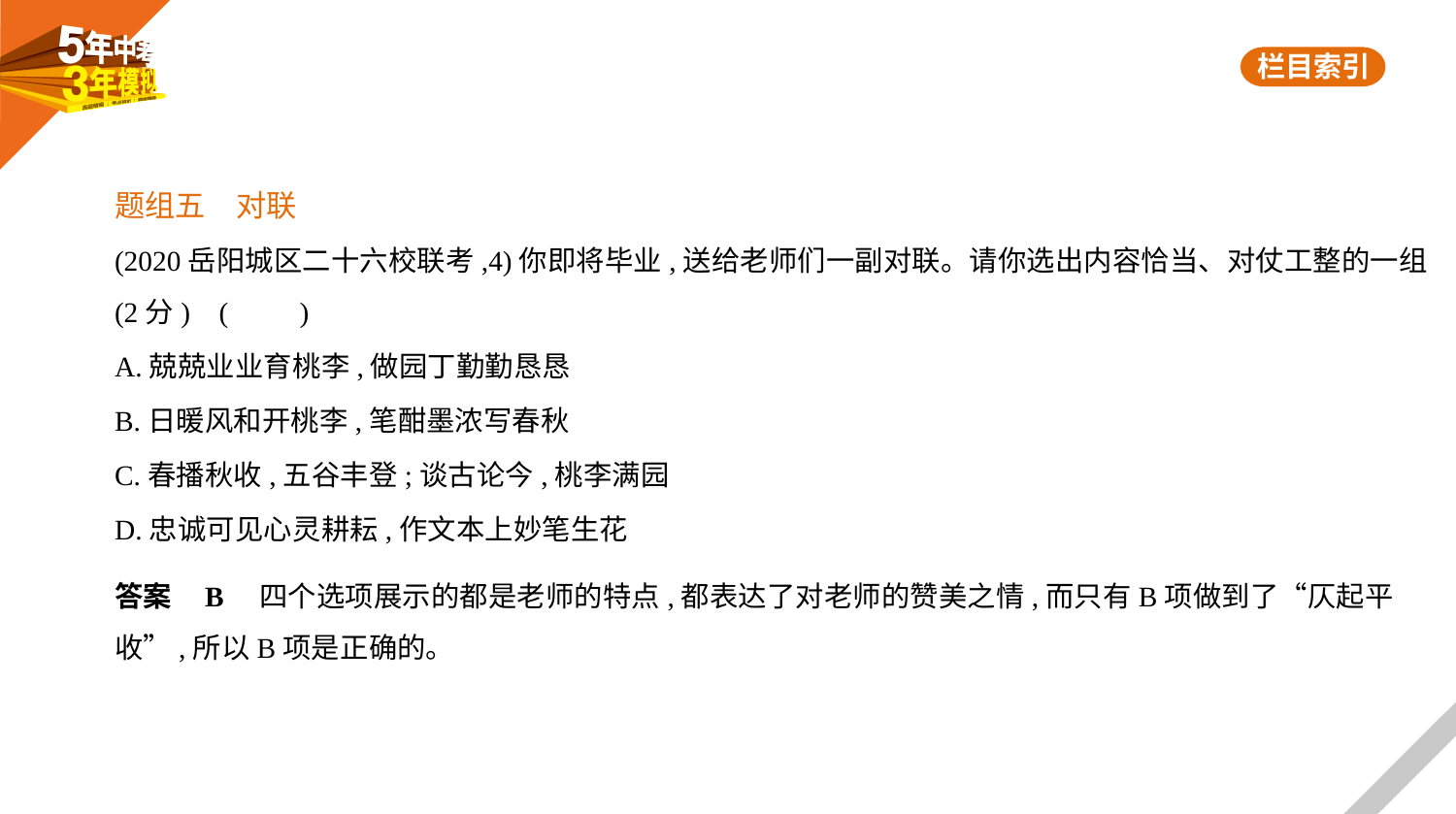

题组五　对联
(2020岳阳城区二十六校联考,4)你即将毕业,送给老师们一副对联。请你选出内容恰当、对仗工整的一组
(2分) (　　)
A.兢兢业业育桃李,做园丁勤勤恳恳
B.日暖风和开桃李,笔酣墨浓写春秋
C.春播秋收,五谷丰登;谈古论今,桃李满园
D.忠诚可见心灵耕耘,作文本上妙笔生花
答案    B　四个选项展示的都是老师的特点,都表达了对老师的赞美之情,而只有B项做到了“仄起平
收”,所以B项是正确的。